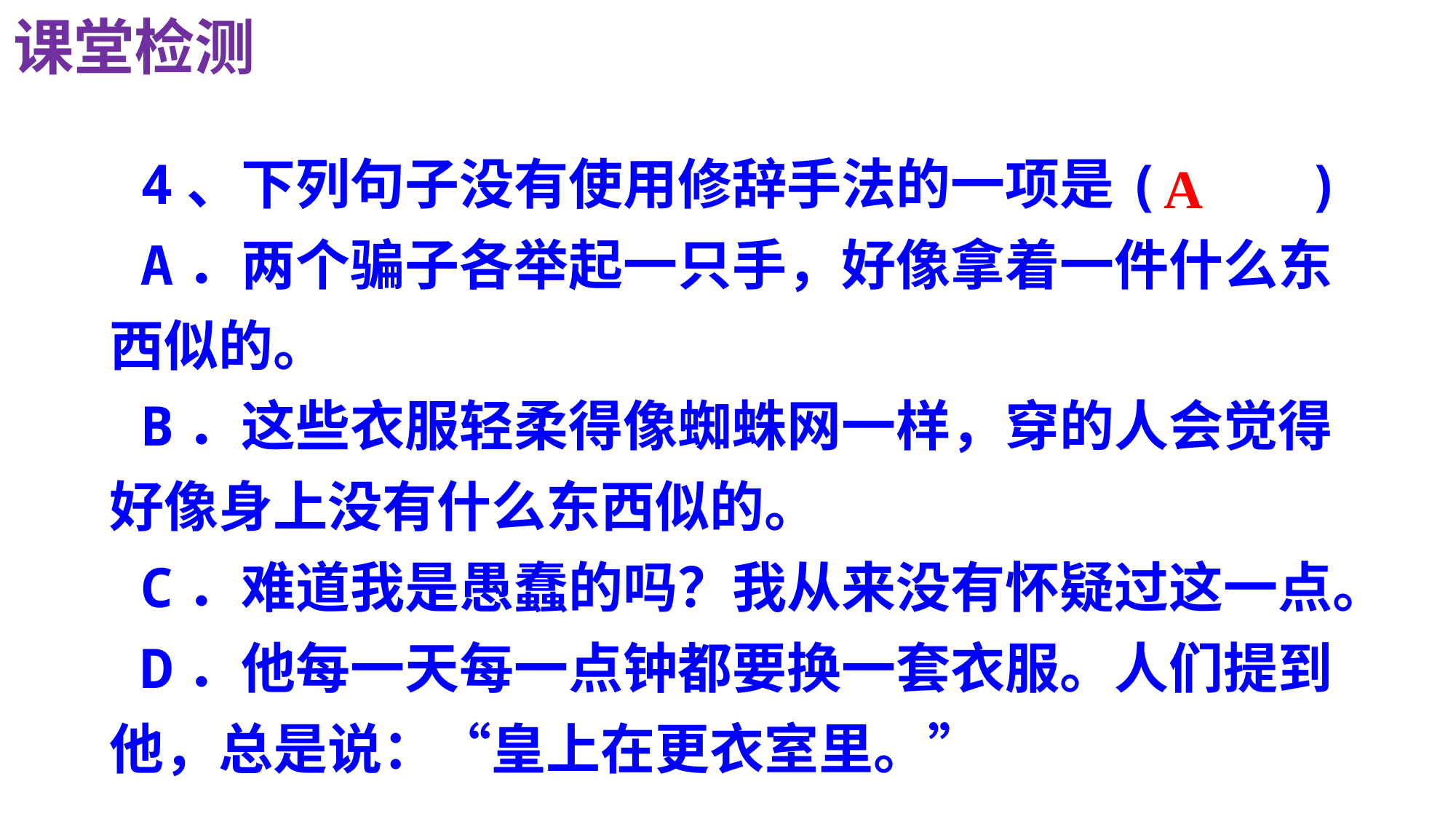

课堂检测
4、下列句子没有使用修辞手法的一项是(　 　)
A．两个骗子各举起一只手，好像拿着一件什么东西似的。
B．这些衣服轻柔得像蜘蛛网一样，穿的人会觉得好像身上没有什么东西似的。
C．难道我是愚蠢的吗？我从来没有怀疑过这一点。
D．他每一天每一点钟都要换一套衣服。人们提到他，总是说：“皇上在更衣室里。”
A